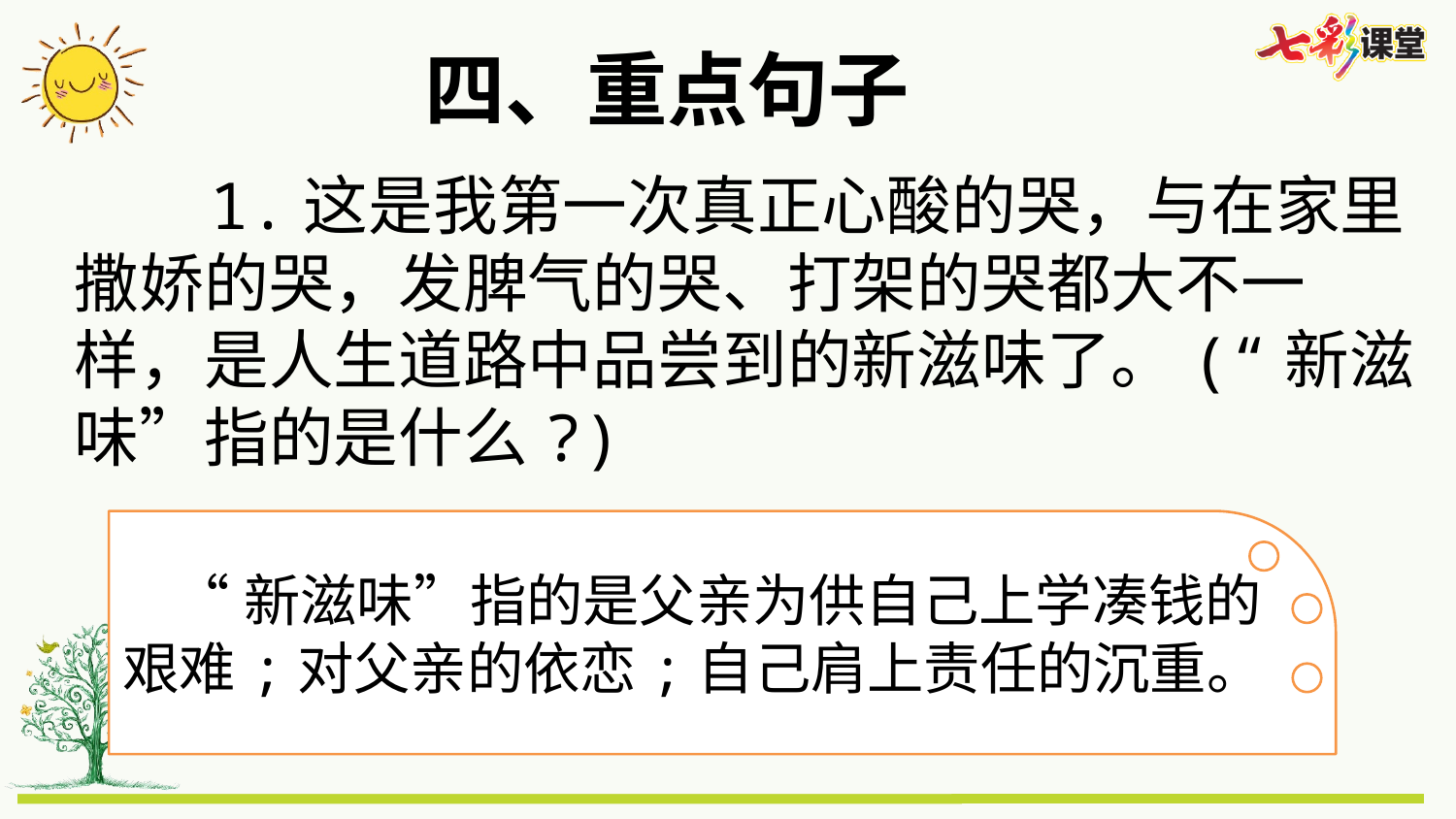

四、重点句子
    1.这是我第一次真正心酸的哭，与在家里撒娇的哭，发脾气的哭、打架的哭都大不一样，是人生道路中品尝到的新滋味了。(“新滋味”指的是什么?)
    “新滋味”指的是父亲为供自己上学凑钱的艰难;对父亲的依恋;自己肩上责任的沉重。